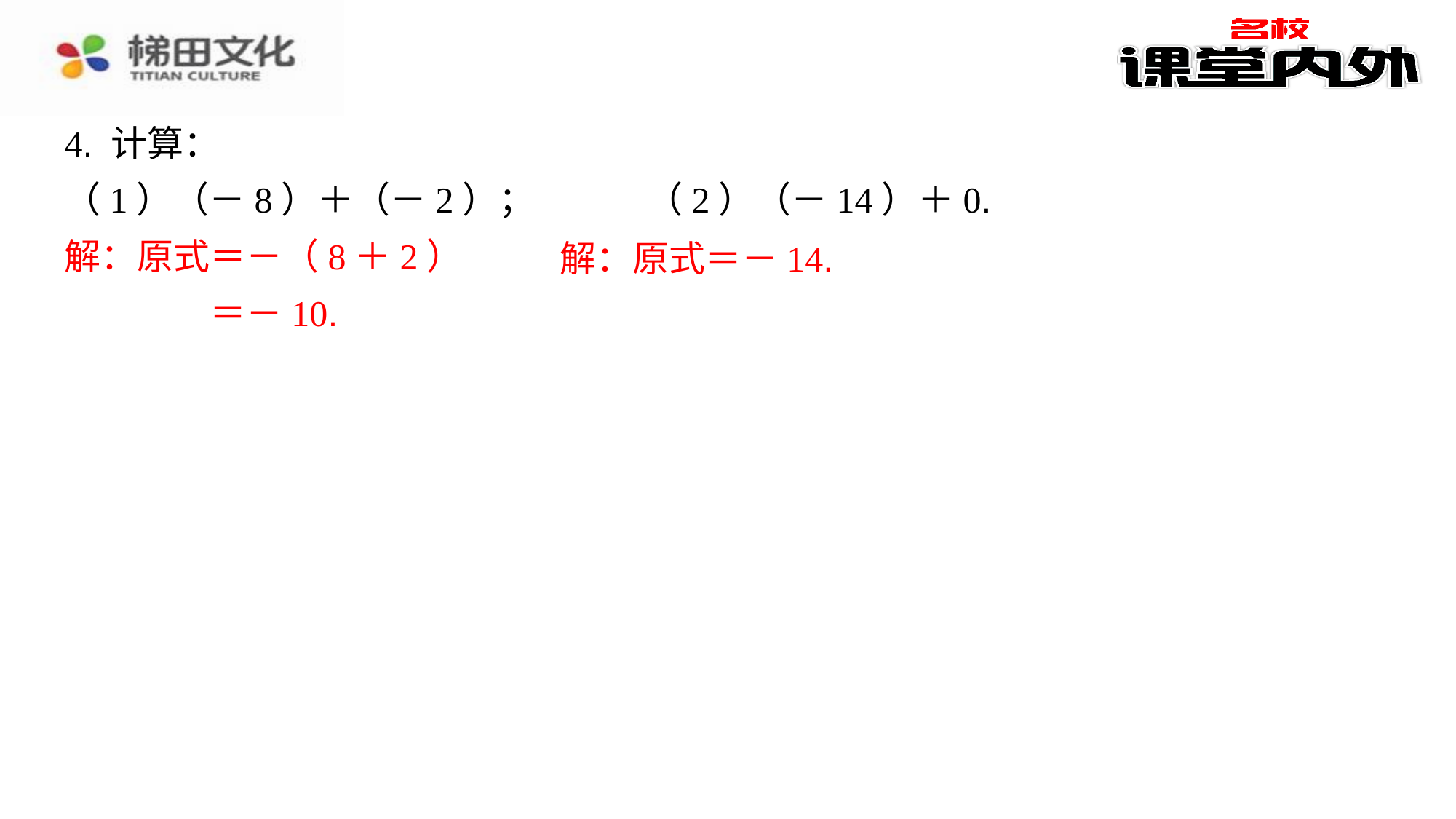

4. 计算：
（1）（－8）＋（－2）；	　（2）（－14）＋0.
解：原式＝－（8＋2）		　解：原式＝－14.
＝－10.
解：原式＝－（8＋2）
　解：原式＝－14.
＝－10.